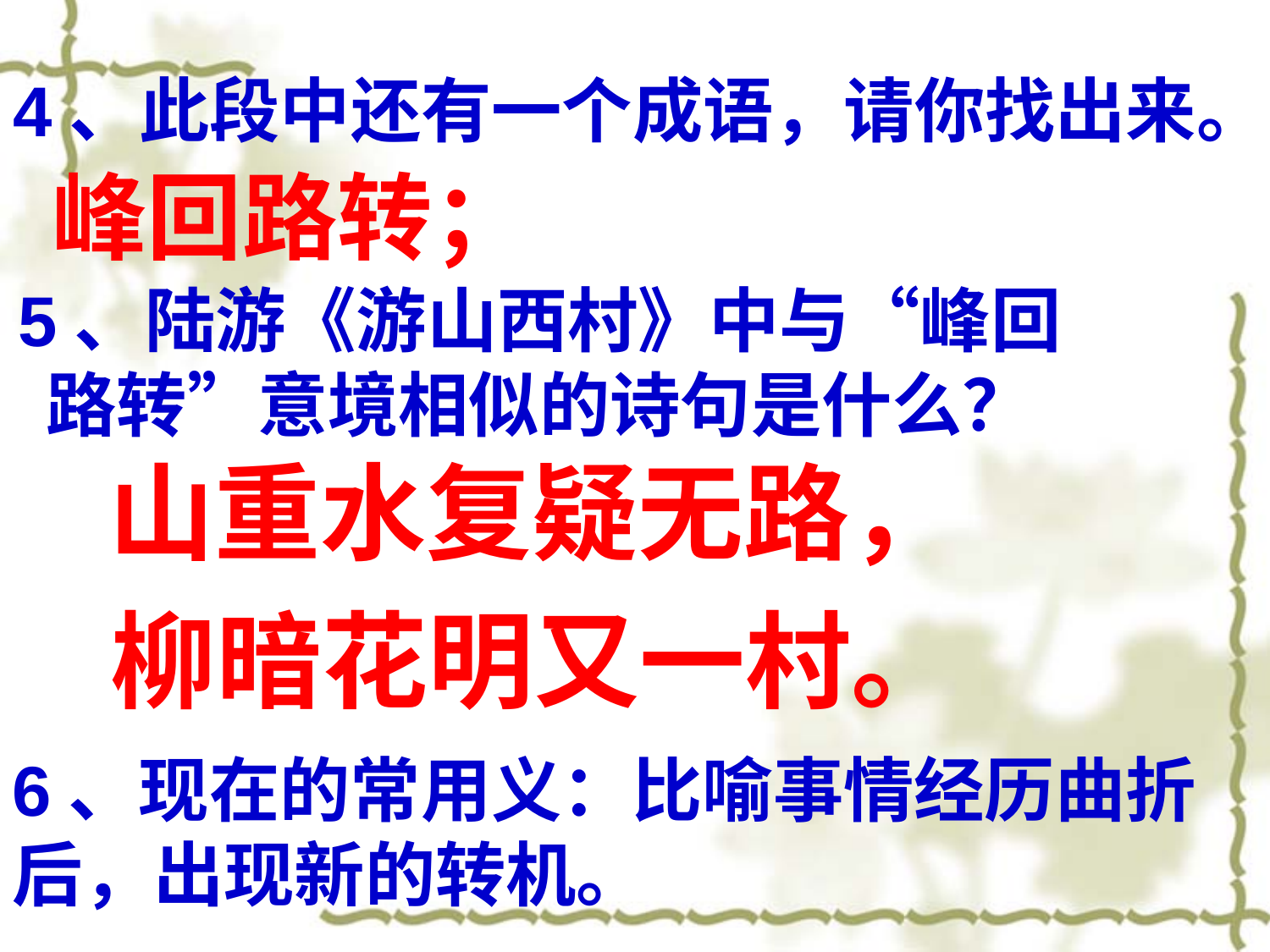

4、此段中还有一个成语，请你找出来。
  峰回路转；
5、陆游《游山西村》中与“峰回路转”意境相似的诗句是什么？
   山重水复疑无路，
   柳暗花明又一村。
6、现在的常用义：比喻事情经历曲折后，出现新的转机。